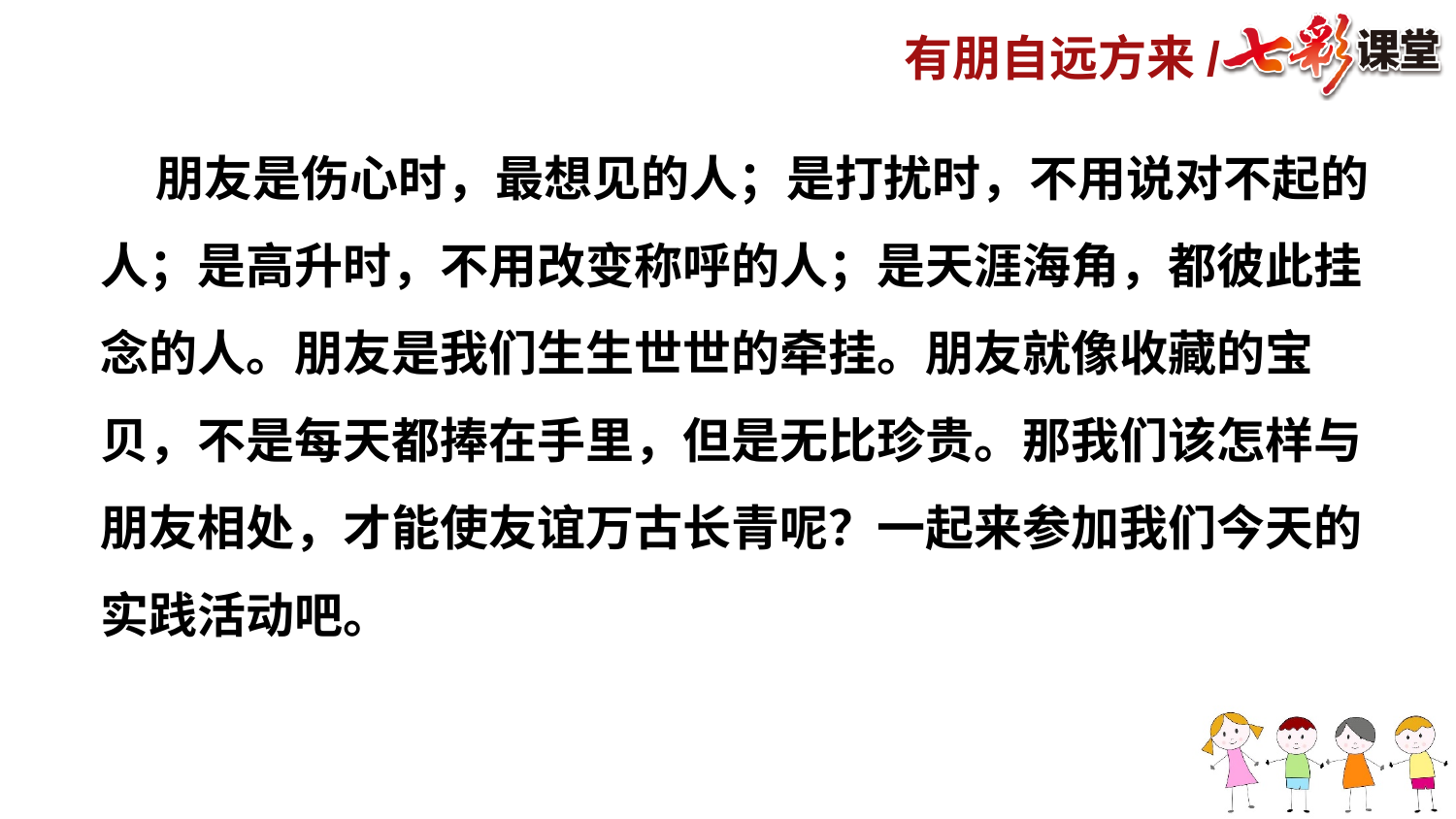

朋友是伤心时，最想见的人；是打扰时，不用说对不起的人；是高升时，不用改变称呼的人；是天涯海角，都彼此挂念的人。朋友是我们生生世世的牵挂。朋友就像收藏的宝贝，不是每天都捧在手里，但是无比珍贵。那我们该怎样与朋友相处，才能使友谊万古长青呢？一起来参加我们今天的实践活动吧。